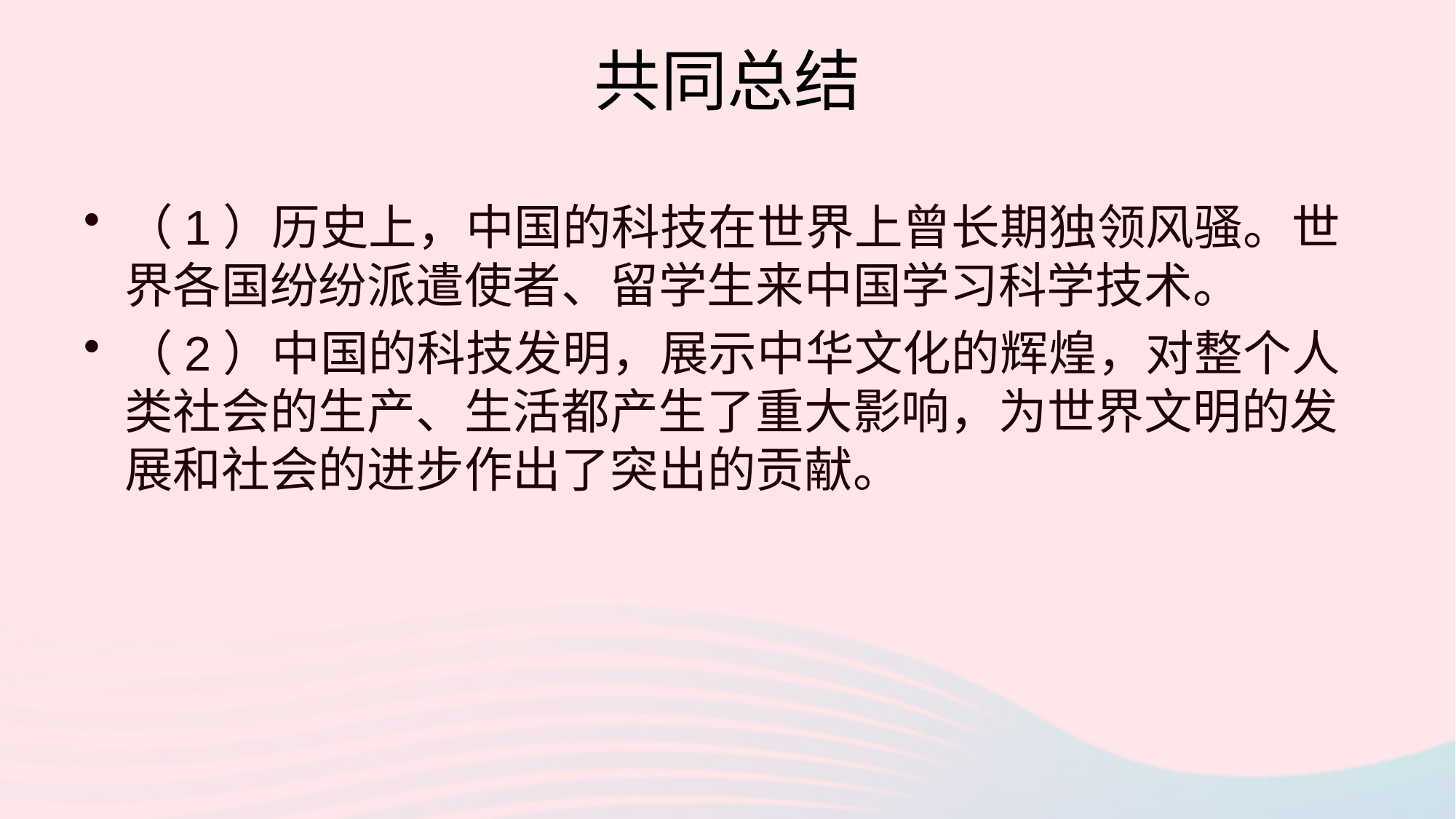

# 共同总结
（1）历史上，中国的科技在世界上曾长期独领风骚。世界各国纷纷派遣使者、留学生来中国学习科学技术。
（2）中国的科技发明，展示中华文化的辉煌，对整个人类社会的生产、生活都产生了重大影响，为世界文明的发展和社会的进步作出了突出的贡献。